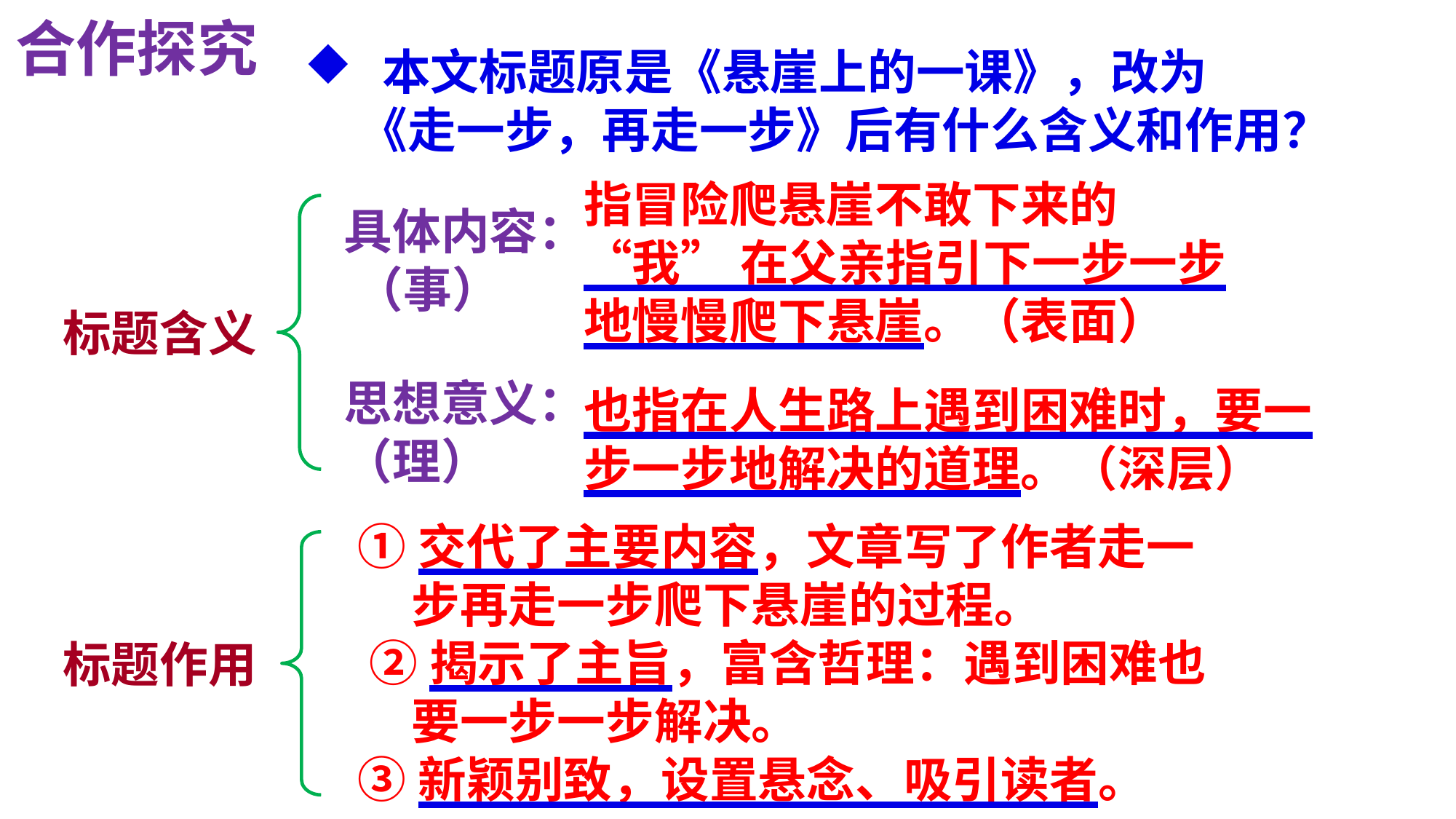

合作探究
 本文标题原是《悬崖上的一课》，改为《走一步，再走一步》后有什么含义和作用？
指冒险爬悬崖不敢下来的“我” 在父亲指引下一步一步地慢慢爬下悬崖。（表面）

具体内容： （事）
标题含义
思想意义：
（理）
也指在人生路上遇到困难时，要一步一步地解决的道理。（深层）
①交代了主要内容，文章写了作者走一步再走一步爬下悬崖的过程。
 ②揭示了主旨，富含哲理：遇到困难也要一步一步解决。
③新颖别致，设置悬念、吸引读者。

标题作用